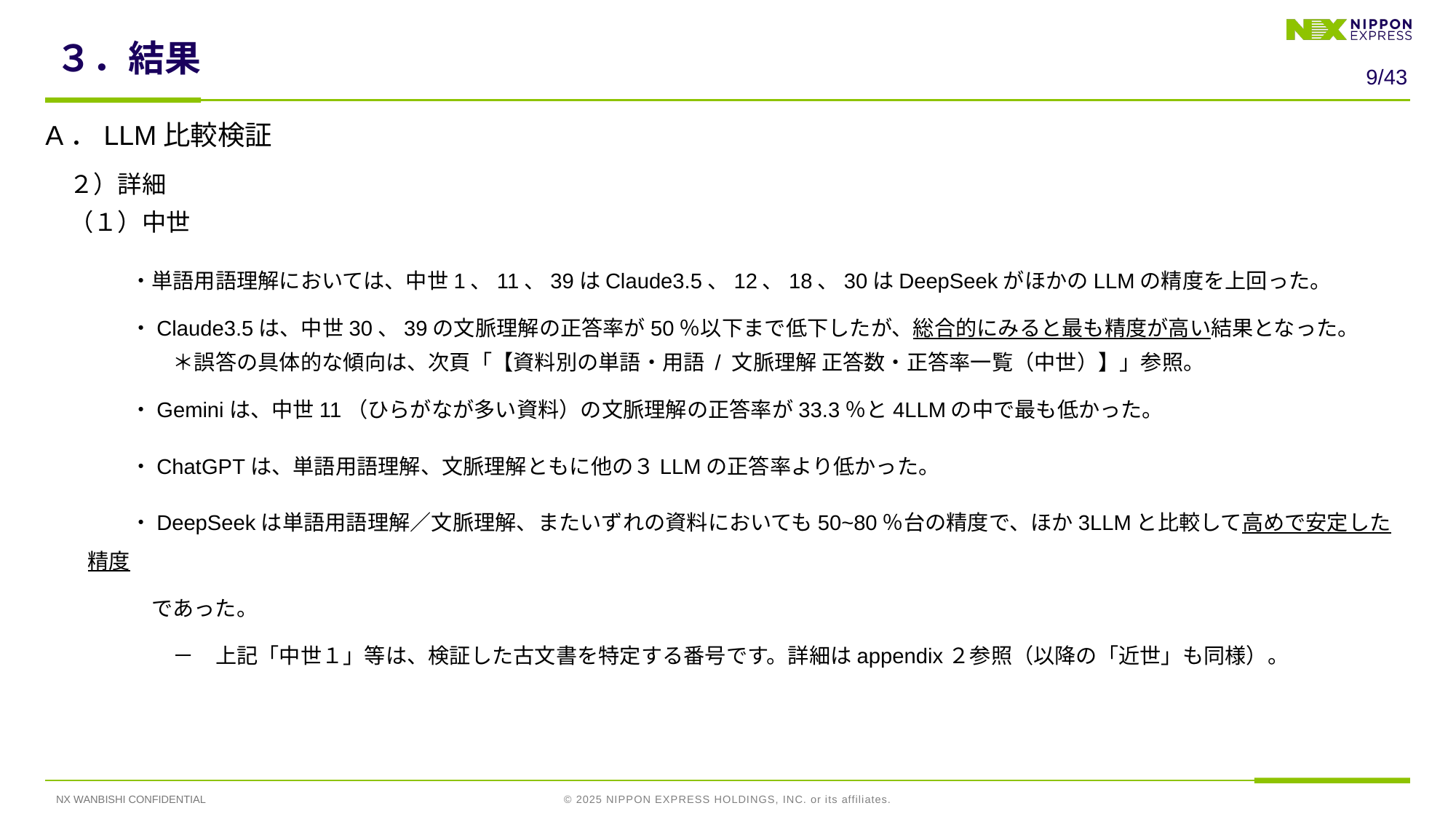

# ３．結果
9/43
A．LLM比較検証
　２）詳細
　（１）中世
　　　　・単語用語理解においては、中世1、11、39はClaude3.5、12、18、30はDeepSeekがほかのLLMの精度を上回った。
　　　　・Claude3.5は、中世30、39の文脈理解の正答率が50％以下まで低下したが、総合的にみると最も精度が高い結果となった。
　　　　　　＊誤答の具体的な傾向は、次頁「【資料別の単語・用語 / 文脈理解 正答数・正答率一覧（中世）】」参照。
　　　　・Geminiは、中世11（ひらがなが多い資料）の文脈理解の正答率が33.3％と4LLMの中で最も低かった。
　　　　・ChatGPTは、単語用語理解、文脈理解ともに他の３LLMの正答率より低かった。
　　　　・DeepSeekは単語用語理解／文脈理解、またいずれの資料においても50~80％台の精度で、ほか3LLMと比較して高めで安定した精度
　　　　　であった。
　　　　　　－　上記「中世１」等は、検証した古文書を特定する番号です。詳細はappendix２参照（以降の「近世」も同様）。

NX WANBISHI CONFIDENTIAL